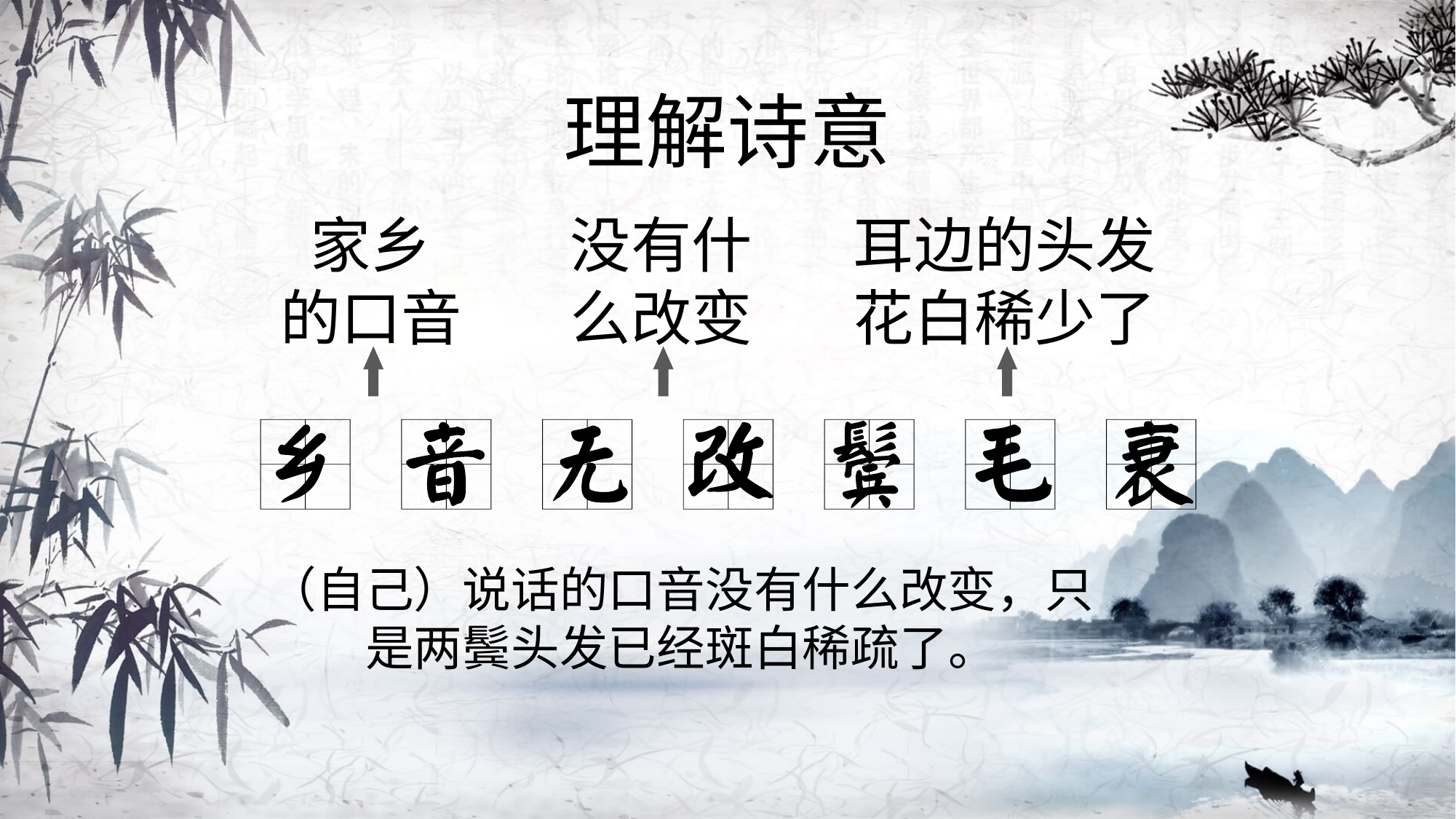

理解诗意
家乡
的口音
没有什么改变
耳边的头发
花白稀少了

（自己）说话的口音没有什么改变，只是两鬓头发已经斑白稀疏了。